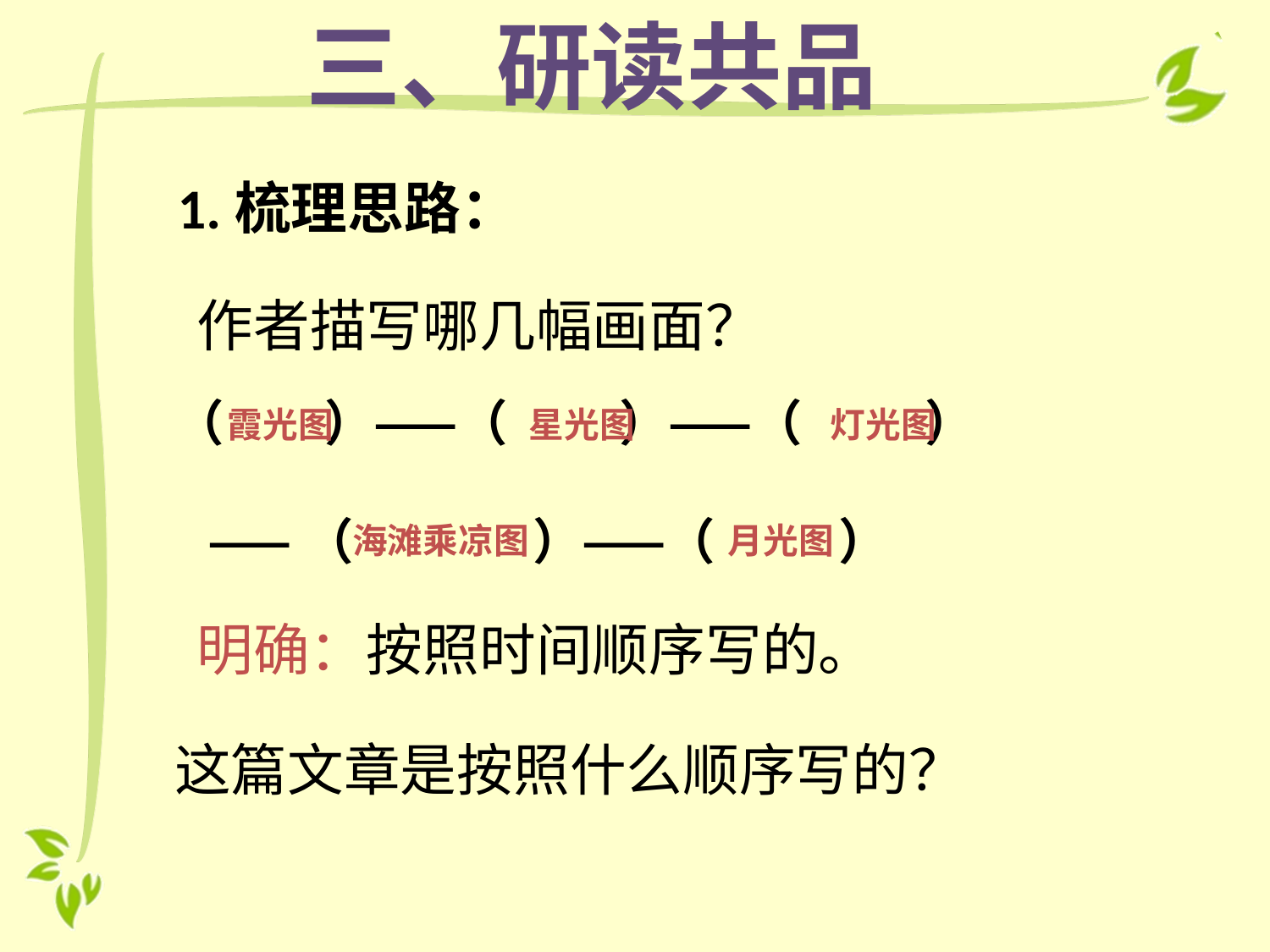

三、研读共品
1.梳理思路：
作者描写哪几幅画面？
（         ）——（          ）——（           ）

   ——（                ）——（           ）
霞光图
星光图
灯光图
海滩乘凉图
月光图
明确：按照时间顺序写的。
这篇文章是按照什么顺序写的？